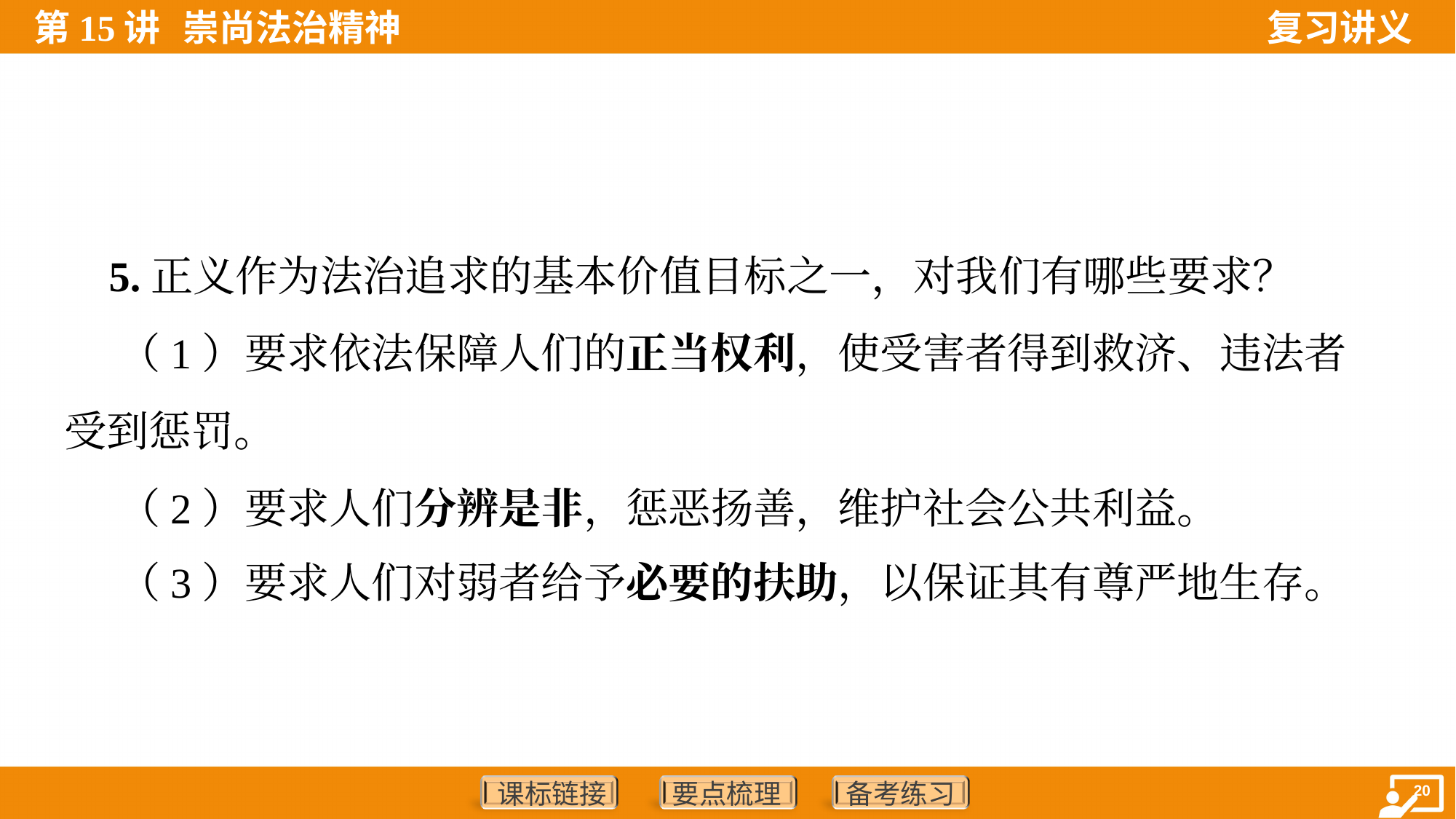

5.正义作为法治追求的基本价值目标之一，对我们有哪些要求？
    （1）要求依法保障人们的正当权利，使受害者得到救济、违法者
受到惩罚。
    （2）要求人们分辨是非，惩恶扬善，维护社会公共利益。
    （3）要求人们对弱者给予必要的扶助，以保证其有尊严地生存。